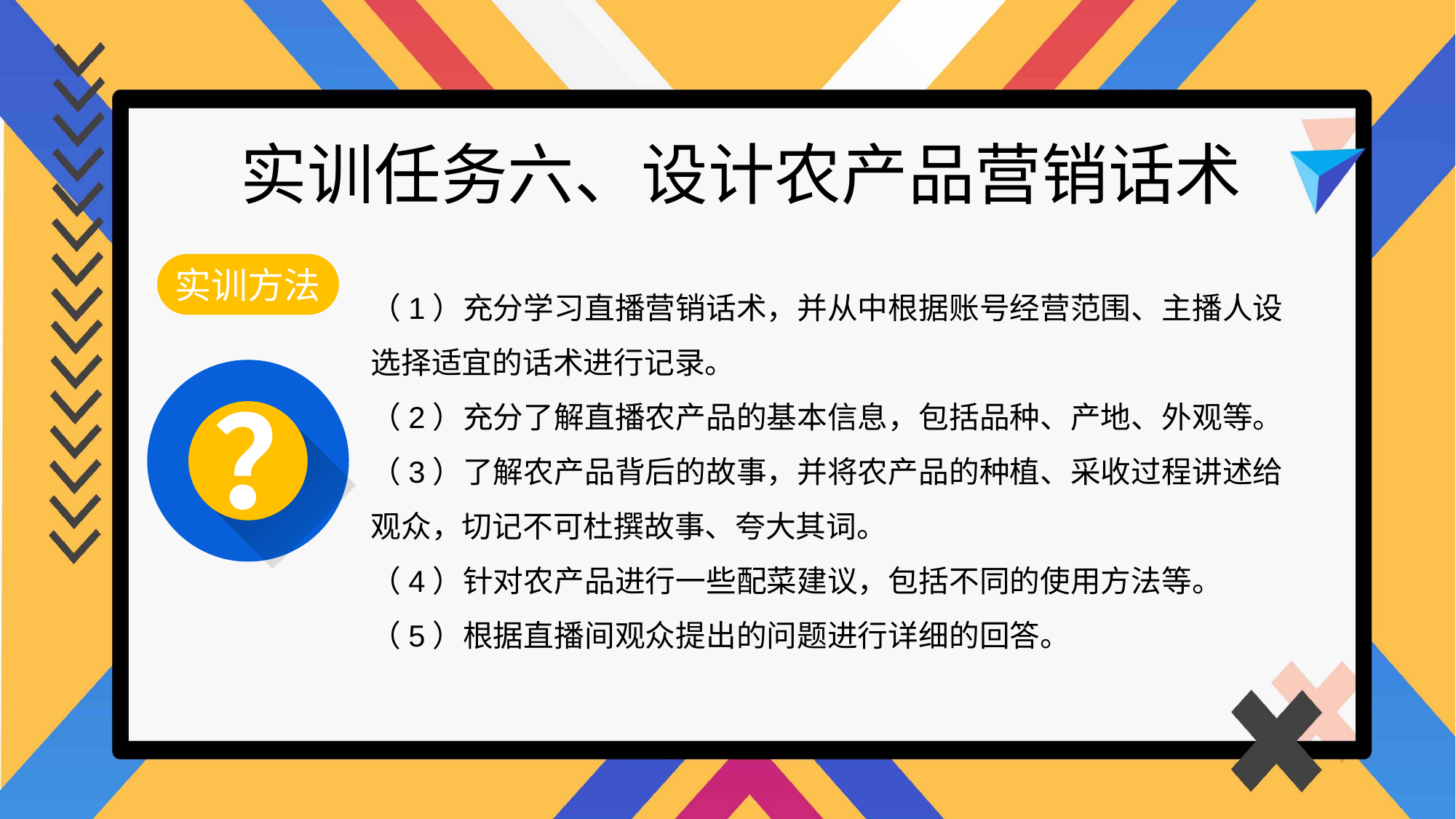

实训任务六、设计农产品营销话术
实训方法
（1）充分学习直播营销话术，并从中根据账号经营范围、主播人设选择适宜的话术进行记录。
（2）充分了解直播农产品的基本信息，包括品种、产地、外观等。
（3）了解农产品背后的故事，并将农产品的种植、采收过程讲述给观众，切记不可杜撰故事、夸大其词。
（4）针对农产品进行一些配菜建议，包括不同的使用方法等。
（5）根据直播间观众提出的问题进行详细的回答。